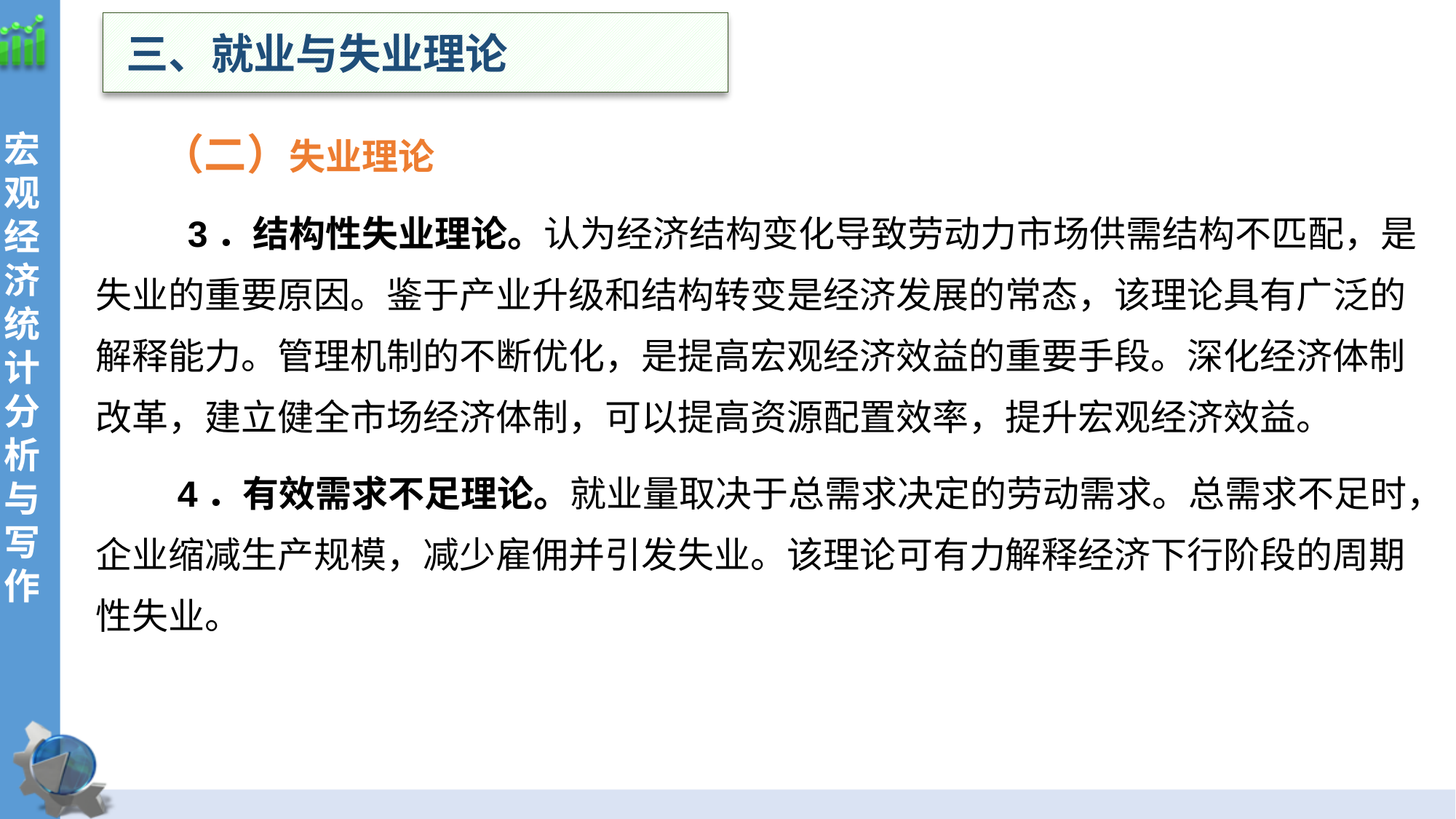

三、就业与失业理论
       （二）失业理论
         3．结构性失业理论。认为经济结构变化导致劳动力市场供需结构不匹配，是失业的重要原因。鉴于产业升级和结构转变是经济发展的常态，该理论具有广泛的解释能力。管理机制的不断优化，是提高宏观经济效益的重要手段。深化经济体制改革，建立健全市场经济体制，可以提高资源配置效率，提升宏观经济效益。
        4．有效需求不足理论。就业量取决于总需求决定的劳动需求。总需求不足时，企业缩减生产规模，减少雇佣并引发失业。该理论可有力解释经济下行阶段的周期性失业。

20